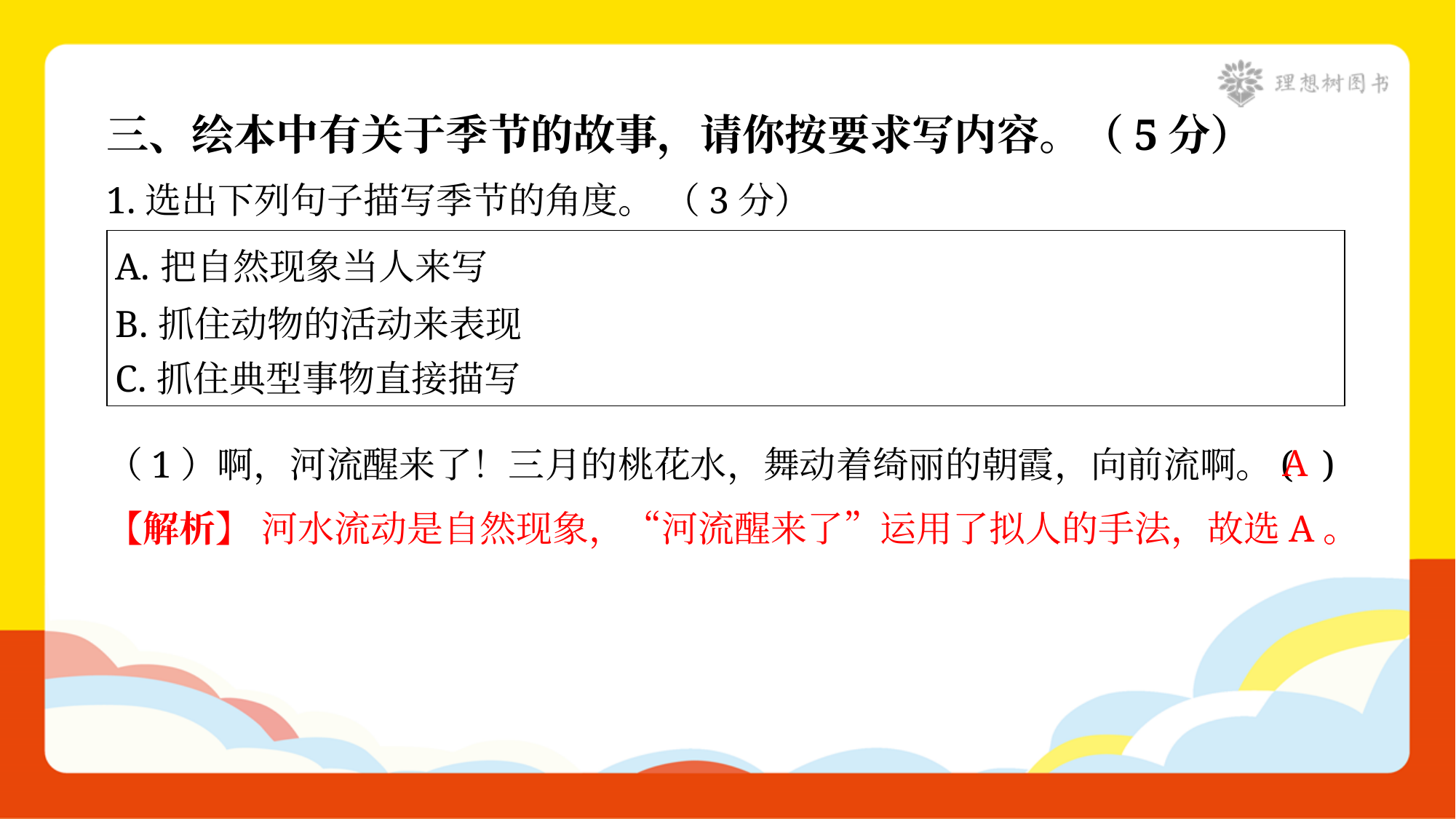

三、绘本中有关于季节的故事，请你按要求写内容。（5分）
1.选出下列句子描写季节的角度。 （3分）
| A.把自然现象当人来写 B.抓住动物的活动来表现 C.抓住典型事物直接描写 |
| --- |
A
（1）啊，河流醒来了！三月的桃花水，舞动着绮丽的朝霞，向前流啊。(   )
【解析】 河水流动是自然现象，“河流醒来了”运用了拟人的手法，故选A。